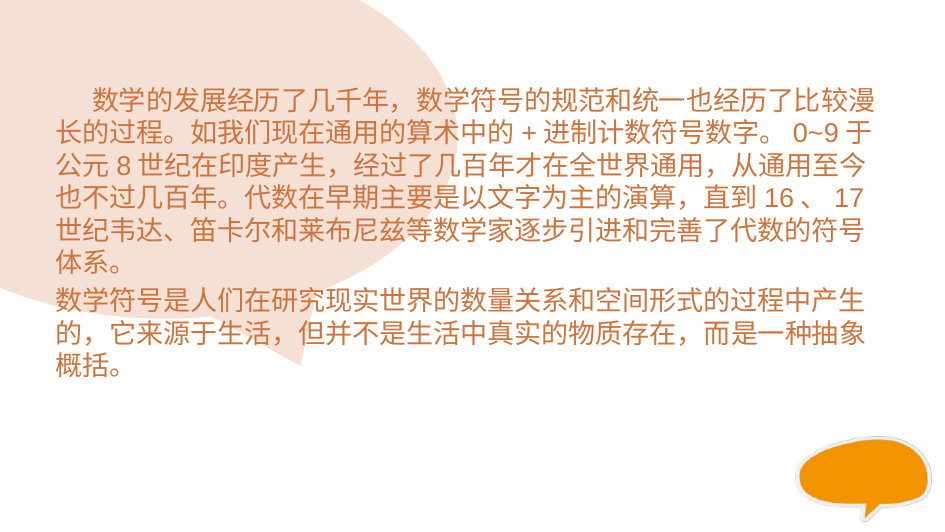

#

     数学的发展经历了几千年，数学符号的规范和统一也经历了比较漫长的过程。如我们现在通用的算术中的+进制计数符号数字。0~9于公元8世纪在印度产生，经过了几百年才在全世界通用，从通用至今也不过几百年。代数在早期主要是以文字为主的演算，直到16、17世纪韦达、笛卡尔和莱布尼兹等数学家逐步引进和完善了代数的符号体系。
数学符号是人们在研究现实世界的数量关系和空间形式的过程中产生的，它来源于生活，但并不是生活中真实的物质存在，而是一种抽象概括。